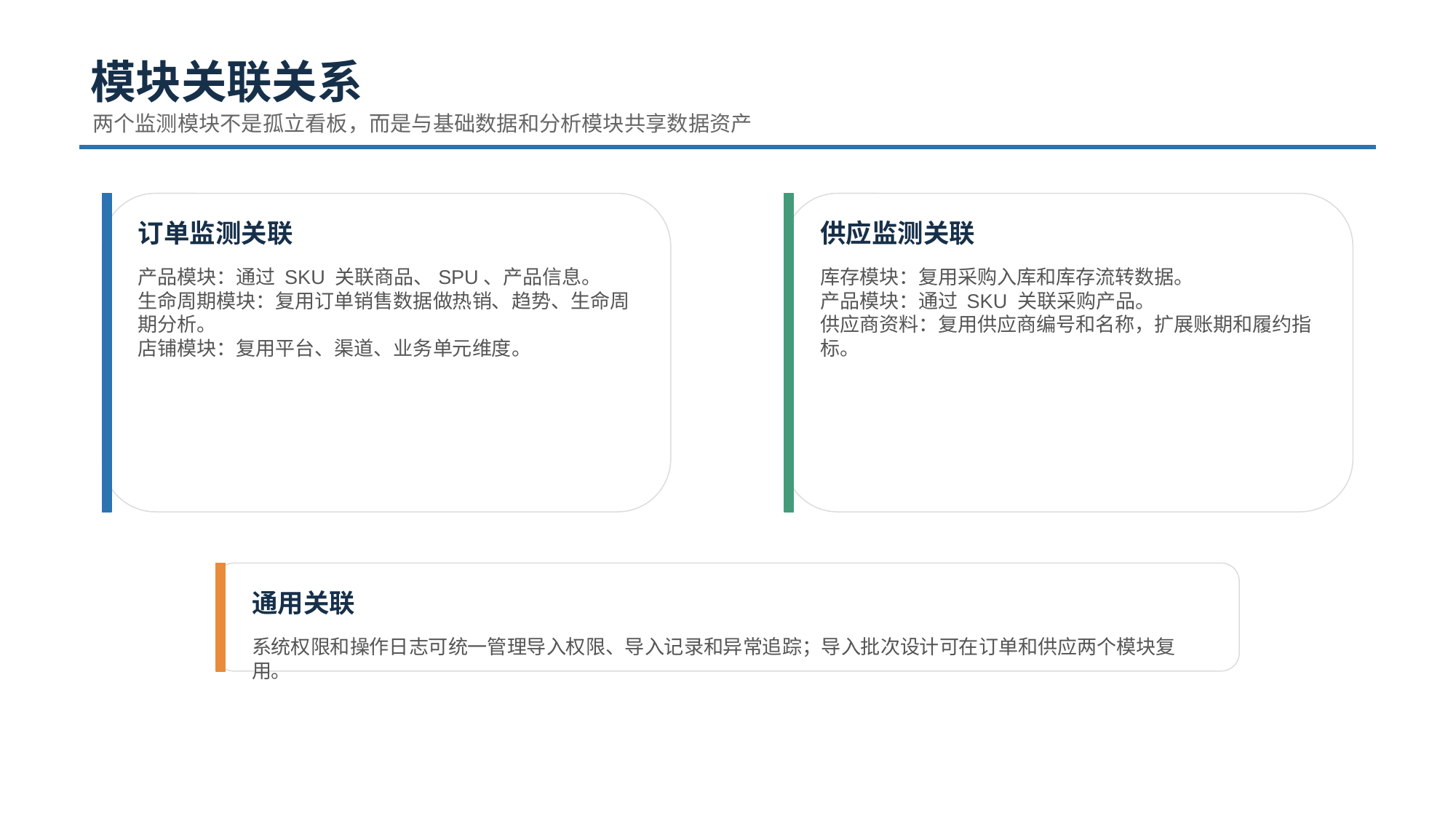

模块关联关系
两个监测模块不是孤立看板，而是与基础数据和分析模块共享数据资产

订单监测关联
供应监测关联
产品模块：通过 SKU 关联商品、SPU、产品信息。
生命周期模块：复用订单销售数据做热销、趋势、生命周期分析。
店铺模块：复用平台、渠道、业务单元维度。
库存模块：复用采购入库和库存流转数据。
产品模块：通过 SKU 关联采购产品。
供应商资料：复用供应商编号和名称，扩展账期和履约指标。

通用关联
系统权限和操作日志可统一管理导入权限、导入记录和异常追踪；导入批次设计可在订单和供应两个模块复用。